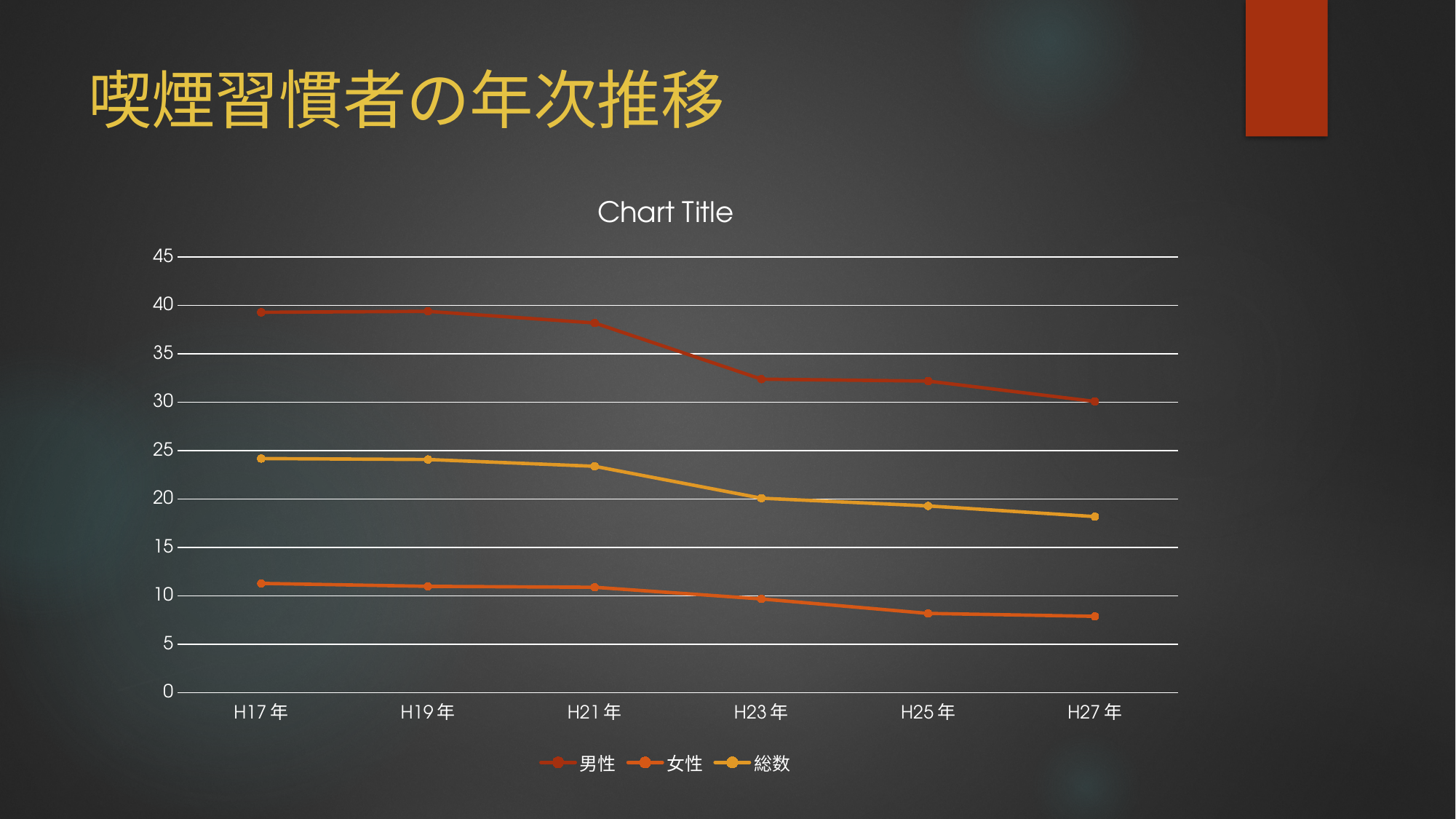

# 喫煙習慣者の年次推移

### Chart:

| Category | 男性 | 女性 | 総数 |
|---|---|---|---|
| H17年 | 39.3 | 11.3 | 24.2 |
| H19年 | 39.4 | 11.0 | 24.1 |
| H21年 | 38.2 | 10.9 | 23.4 |
| H23年 | 32.4 | 9.7 | 20.1 |
| H25年 | 32.2 | 8.2 | 19.3 |
| H27年 | 30.1 | 7.9 | 18.2 |